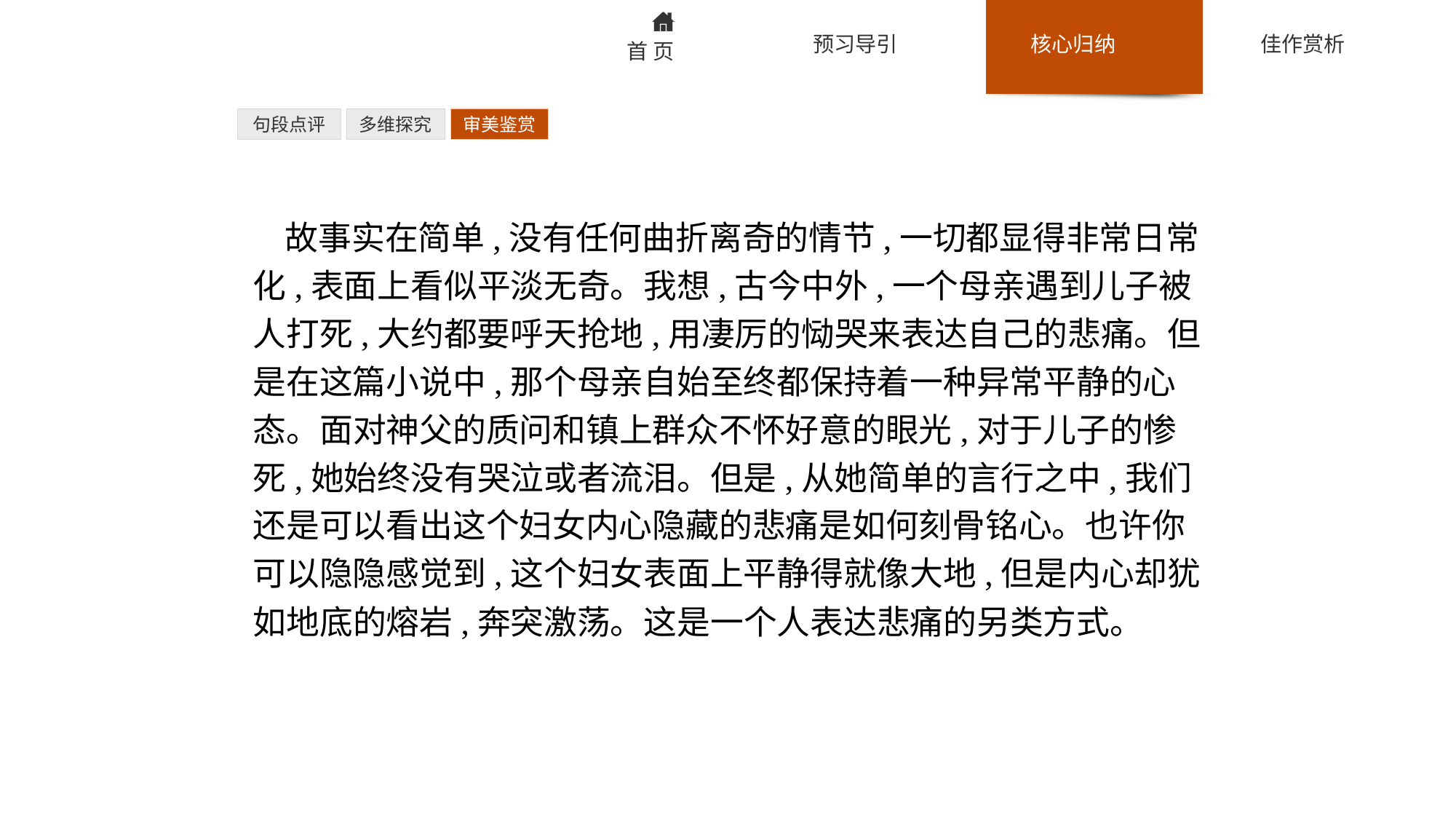

句段点评
多维探究
审美鉴赏
故事实在简单,没有任何曲折离奇的情节,一切都显得非常日常化,表面上看似平淡无奇。我想,古今中外,一个母亲遇到儿子被人打死,大约都要呼天抢地,用凄厉的恸哭来表达自己的悲痛。但是在这篇小说中,那个母亲自始至终都保持着一种异常平静的心态。面对神父的质问和镇上群众不怀好意的眼光,对于儿子的惨死,她始终没有哭泣或者流泪。但是,从她简单的言行之中,我们还是可以看出这个妇女内心隐藏的悲痛是如何刻骨铭心。也许你可以隐隐感觉到,这个妇女表面上平静得就像大地,但是内心却犹如地底的熔岩,奔突激荡。这是一个人表达悲痛的另类方式。